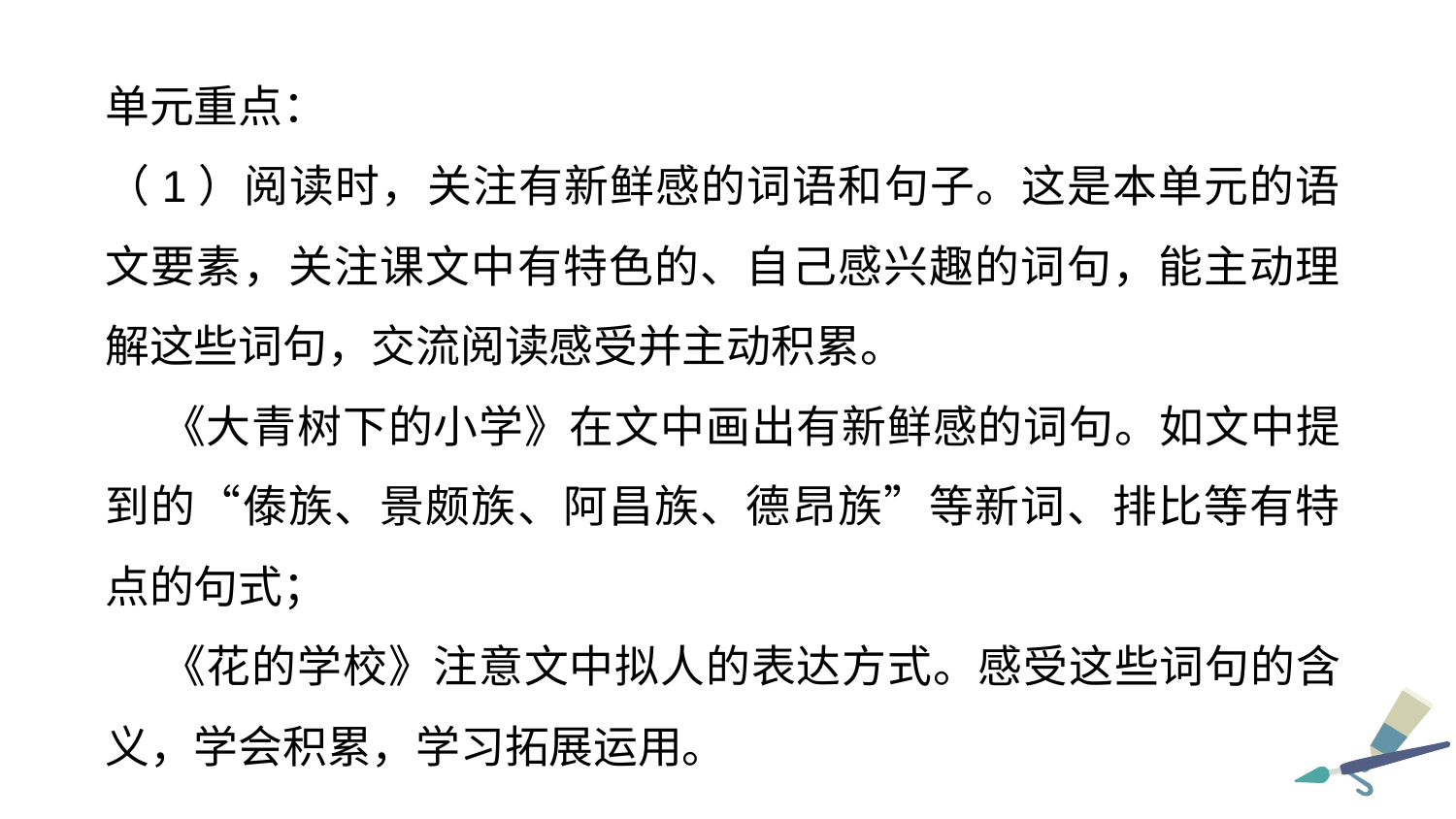

单元重点：
（1）阅读时，关注有新鲜感的词语和句子。这是本单元的语文要素，关注课文中有特色的、自己感兴趣的词句，能主动理解这些词句，交流阅读感受并主动积累。
    《大青树下的小学》在文中画出有新鲜感的词句。如文中提到的“傣族、景颇族、阿昌族、德昂族”等新词、排比等有特点的句式；
    《花的学校》注意文中拟人的表达方式。感受这些词句的含义，学会积累，学习拓展运用。